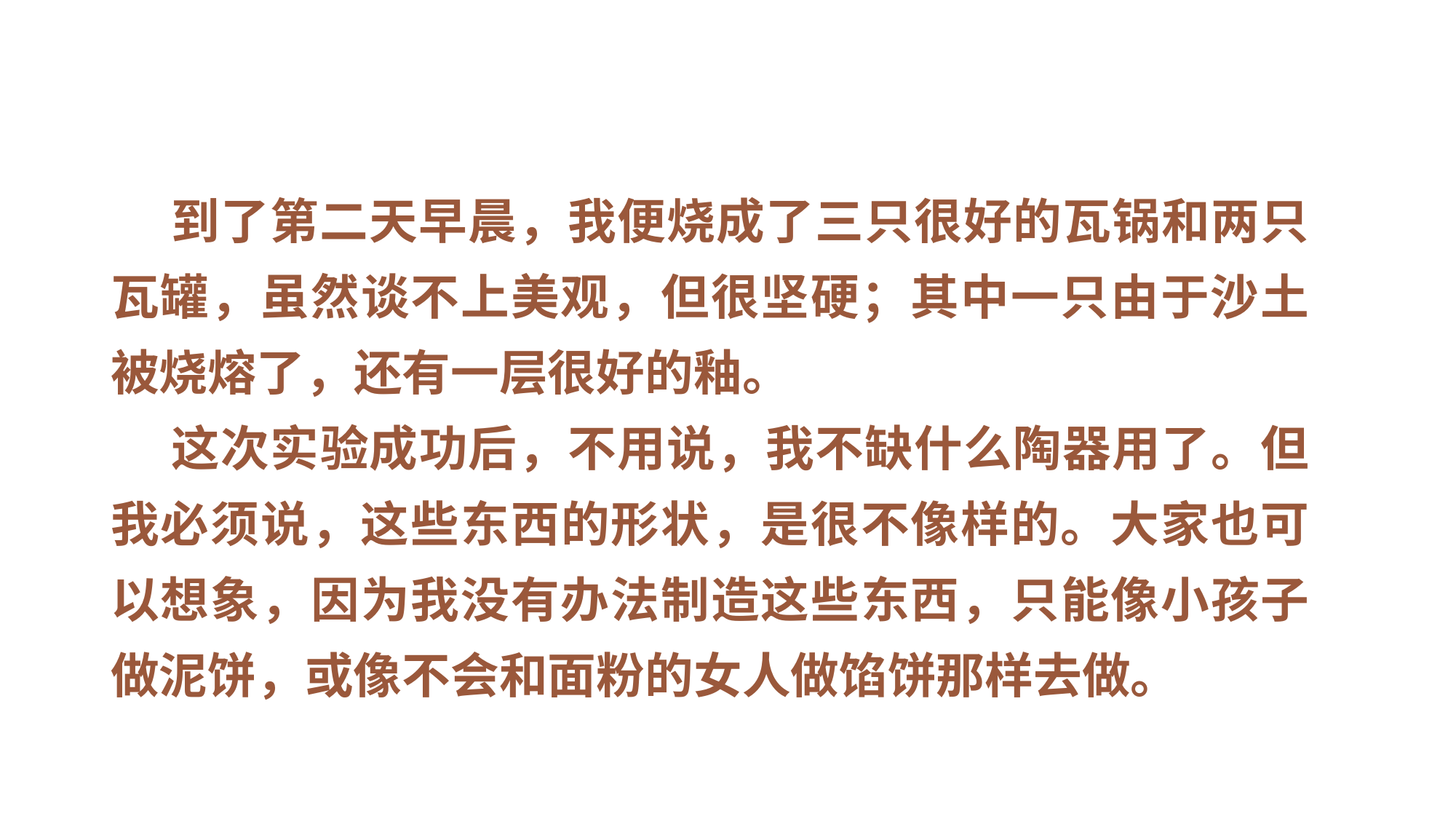

到了第二天早晨，我便烧成了三只很好的瓦锅和两只瓦罐，虽然谈不上美观，但很坚硬；其中一只由于沙土被烧熔了，还有一层很好的釉。
    这次实验成功后，不用说，我不缺什么陶器用了。但我必须说，这些东西的形状，是很不像样的。大家也可以想象，因为我没有办法制造这些东西，只能像小孩子做泥饼，或像不会和面粉的女人做馅饼那样去做。